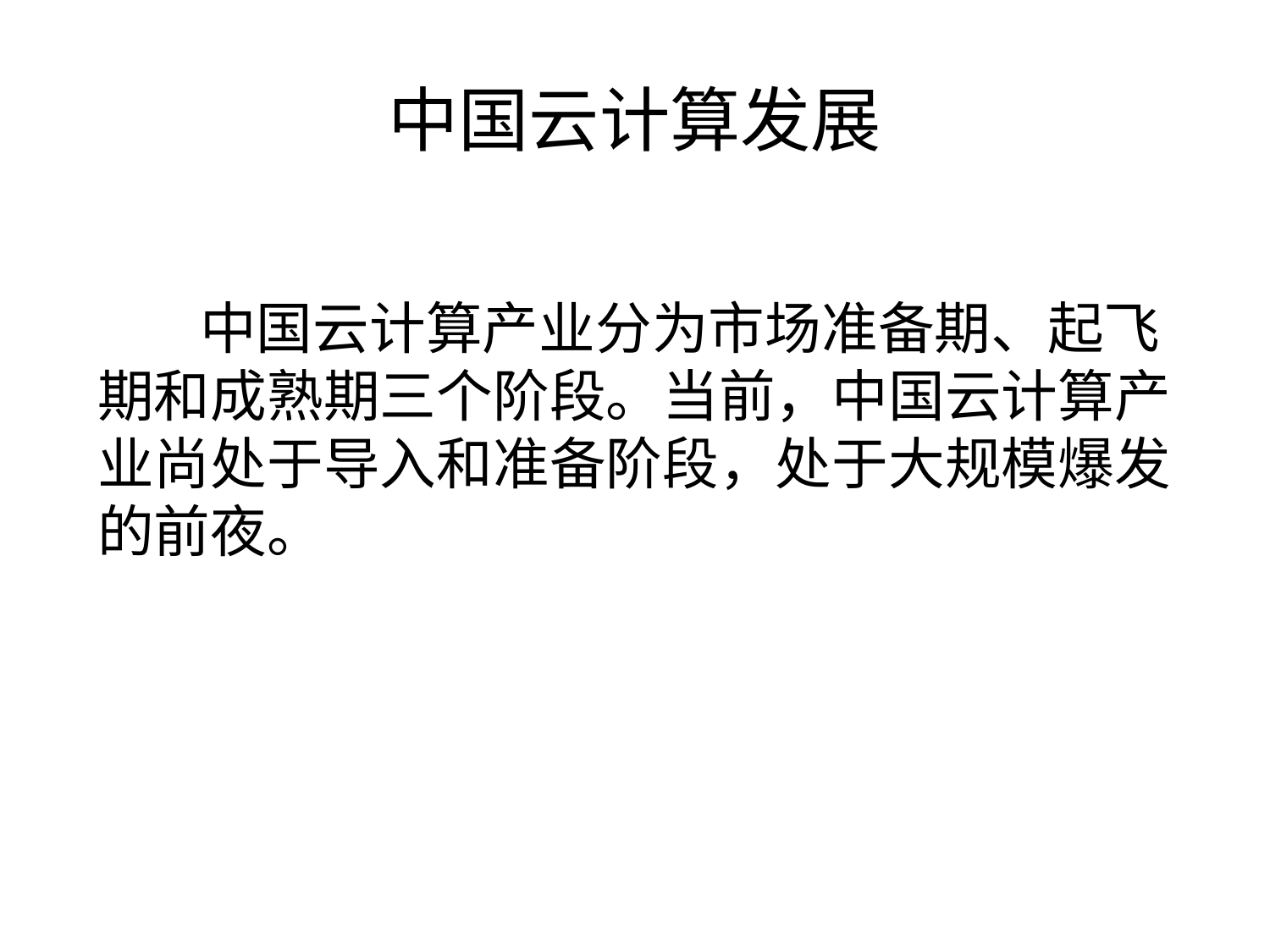

# 中国云计算发展
       中国云计算产业分为市场准备期、起飞期和成熟期三个阶段。当前，中国云计算产业尚处于导入和准备阶段，处于大规模爆发的前夜。